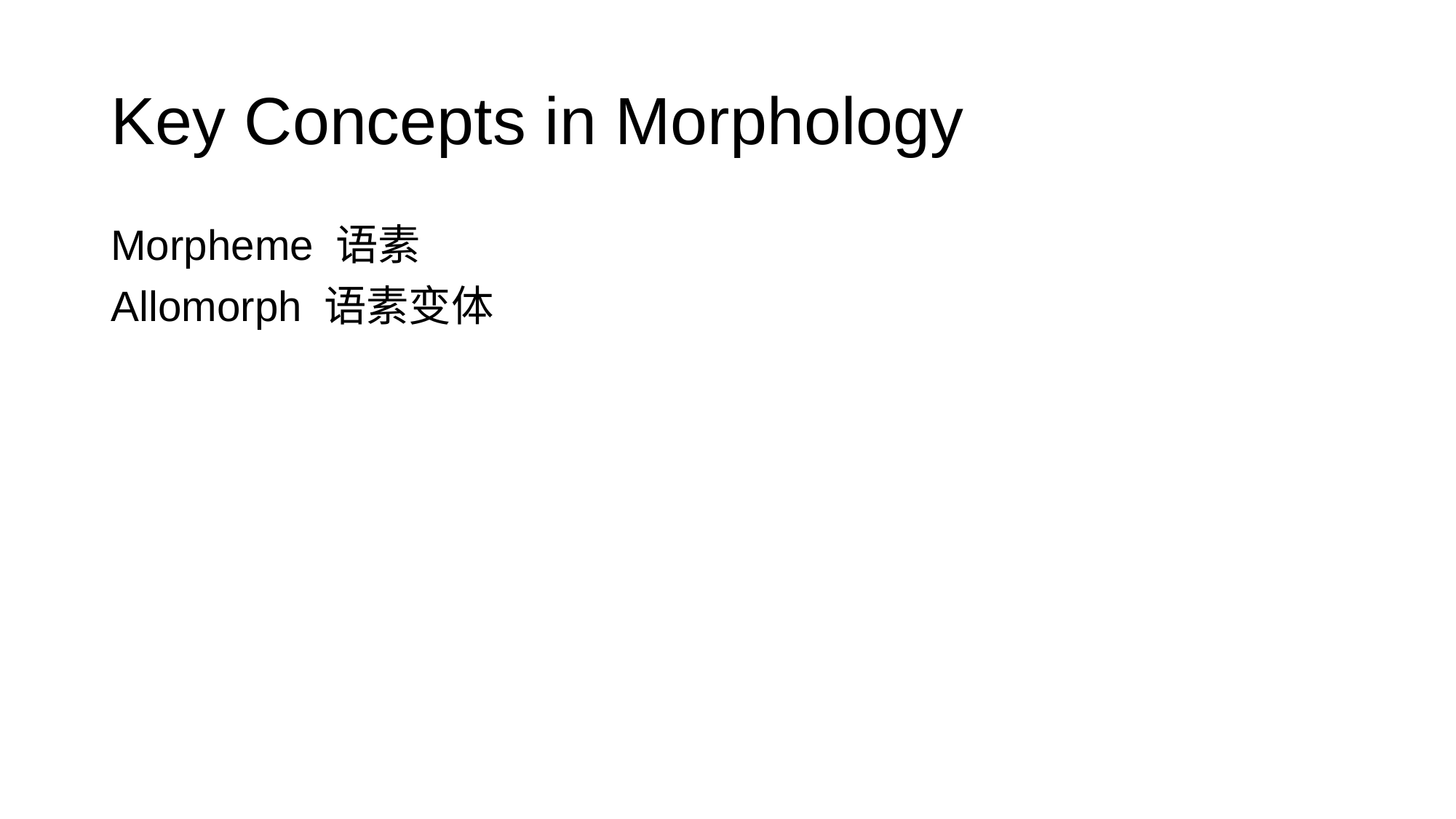

# Key Concepts in Morphology
Morpheme 语素
Allomorph 语素变体